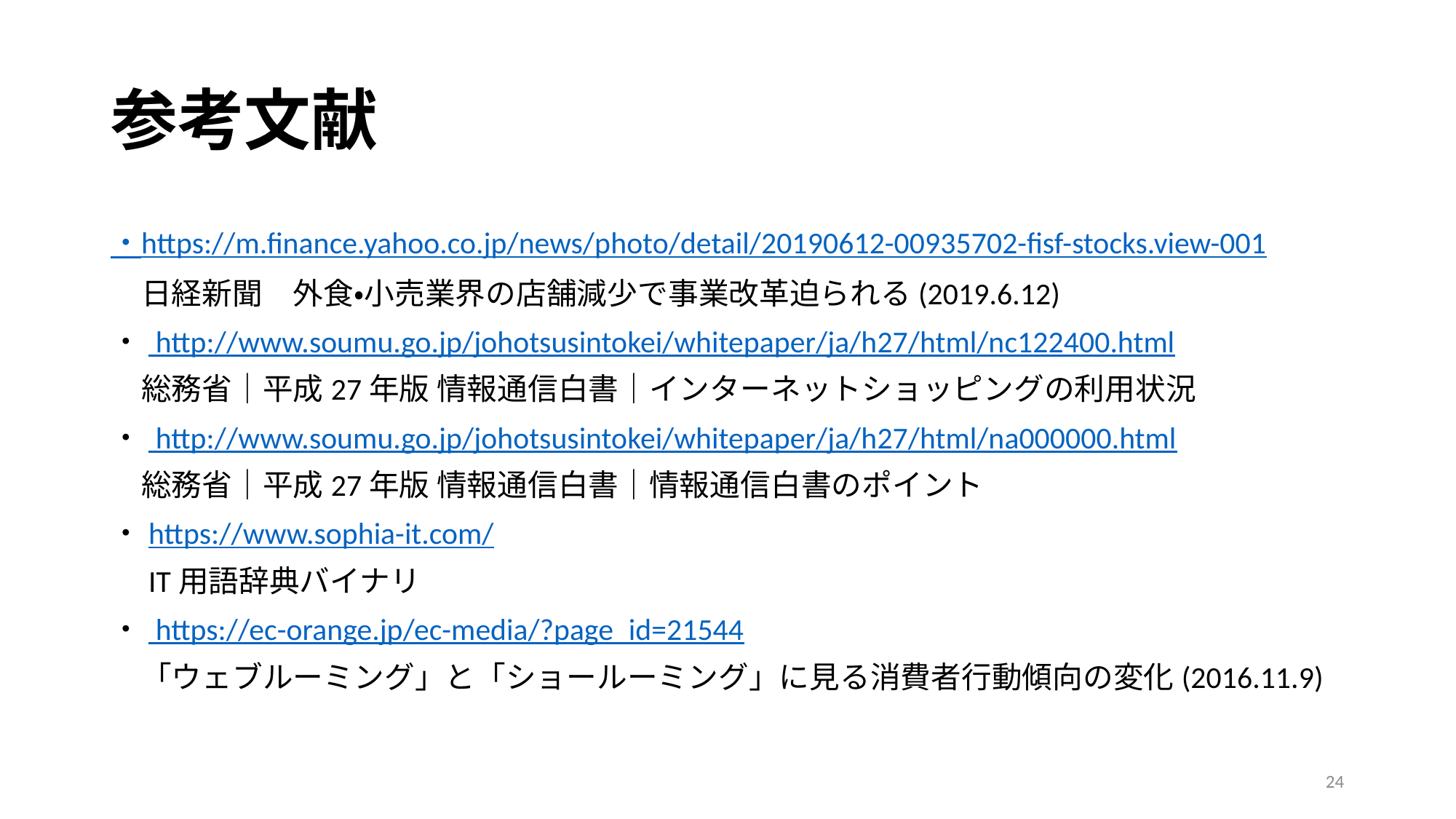

# 参考文献
・https://m.finance.yahoo.co.jp/news/photo/detail/20190612-00935702-fisf-stocks.view-001
　日経新聞　外食・小売業界の店舗減少で事業改革迫られる(2019.6.12)
・ http://www.soumu.go.jp/johotsusintokei/whitepaper/ja/h27/html/nc122400.html
　総務省｜平成27年版 情報通信白書｜インターネットショッピングの利用状況
・ http://www.soumu.go.jp/johotsusintokei/whitepaper/ja/h27/html/na000000.html
　総務省｜平成27年版 情報通信白書｜情報通信白書のポイント
・https://www.sophia-it.com/
　IT用語辞典バイナリ
・ https://ec-orange.jp/ec-media/?page_id=21544
　「ウェブルーミング」と「ショールーミング」に見る消費者行動傾向の変化(2016.11.9)

24